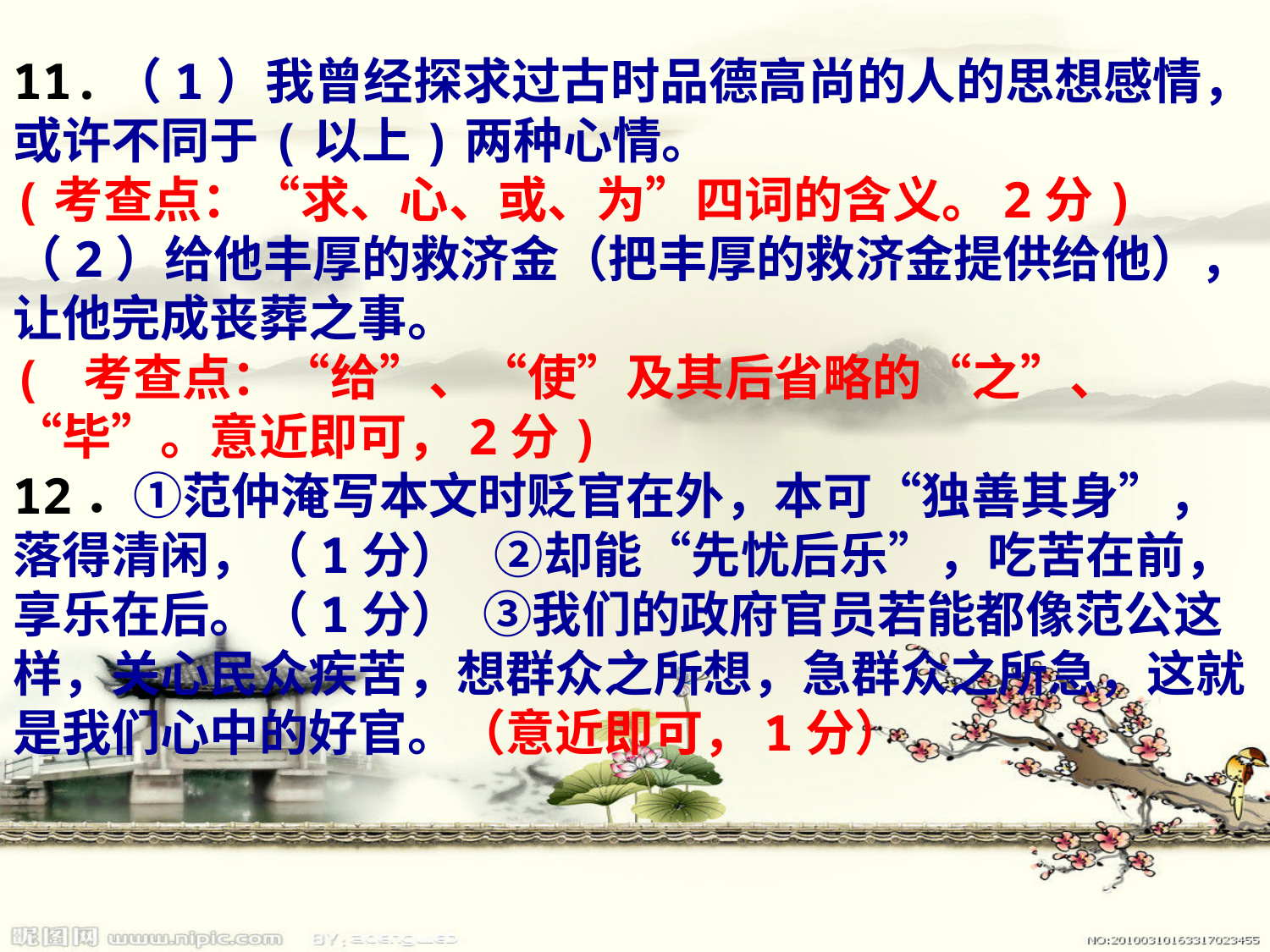

11.（1）我曾经探求过古时品德高尚的人的思想感情，或许不同于(以上)两种心情。
(考查点：“求、心、或、为”四词的含义。2分)
（2）给他丰厚的救济金（把丰厚的救济金提供给他），让他完成丧葬之事。
( 考查点：“给”、“使”及其后省略的“之”、“毕”。意近即可，2分)
12．①范仲淹写本文时贬官在外，本可“独善其身”，落得清闲，（1分）   ②却能“先忧后乐”，吃苦在前，享乐在后。（1分）  ③我们的政府官员若能都像范公这样，关心民众疾苦，想群众之所想，急群众之所急，这就是我们心中的好官。（意近即可，1分）